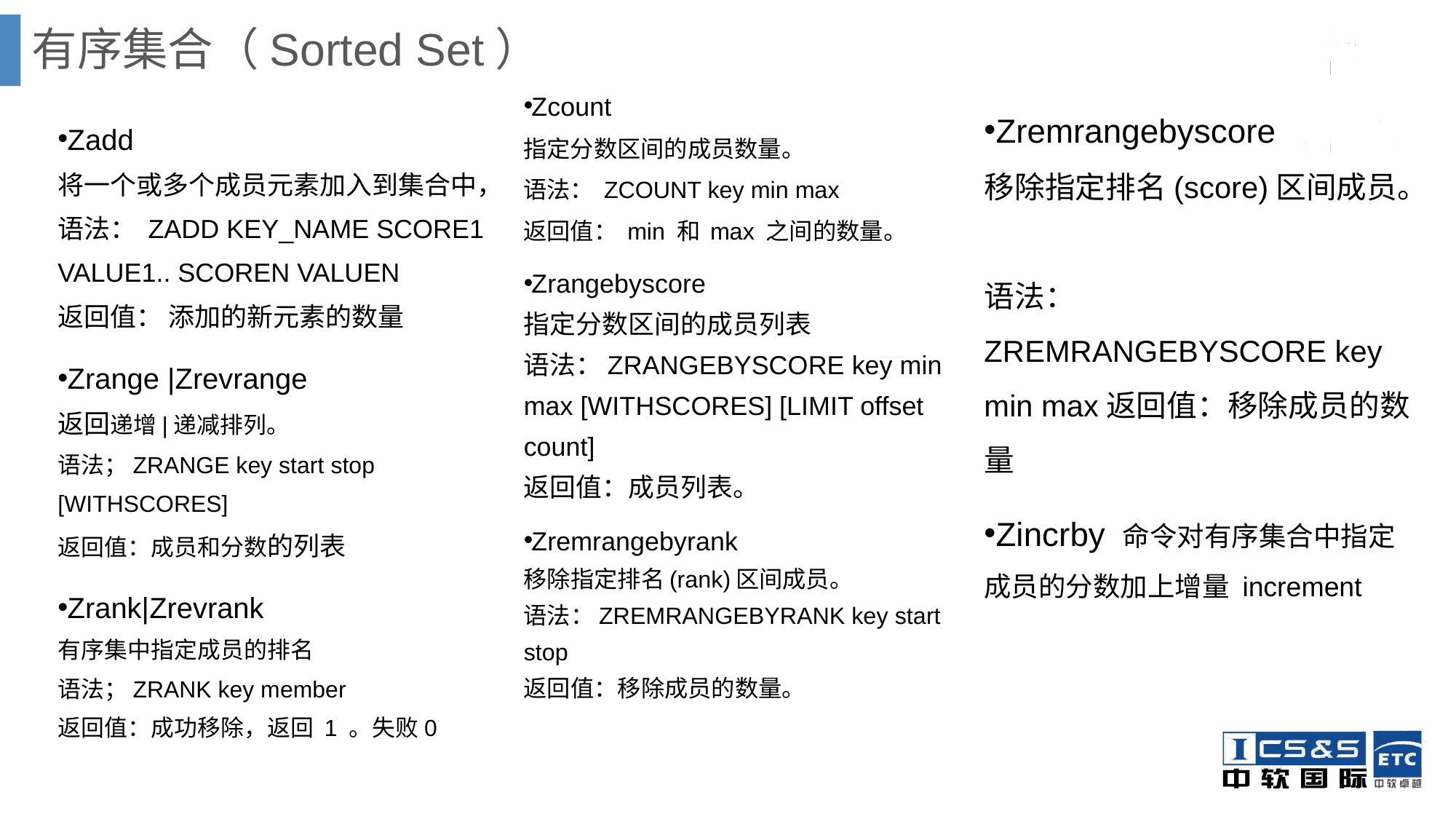

# 有序集合（Sorted Set）
Zcount
指定分数区间的成员数量。
语法： ZCOUNT key min max
返回值： min 和 max 之间的数量。
Zrangebyscore
指定分数区间的成员列表
语法：ZRANGEBYSCORE key min max [WITHSCORES] [LIMIT offset count]
返回值：成员列表。
Zremrangebyrank
移除指定排名(rank)区间成员。
语法：ZREMRANGEBYRANK key start stop
返回值：移除成员的数量。

Zremrangebyscore
移除指定排名(score)区间成员。
语法：ZREMRANGEBYSCORE key min max返回值：移除成员的数量
Zincrby 命令对有序集合中指定成员的分数加上增量 increment

Zadd
将一个或多个成员元素加入到集合中，语法： ZADD KEY_NAME SCORE1 VALUE1.. SCOREN VALUEN
返回值： 添加的新元素的数量
Zrange |Zrevrange
返回递增|递减排列。
语法；ZRANGE key start stop [WITHSCORES]
返回值：成员和分数的列表
Zrank|Zrevrank
有序集中指定成员的排名
语法；ZRANK key member
返回值：成功移除，返回 1 。失败0